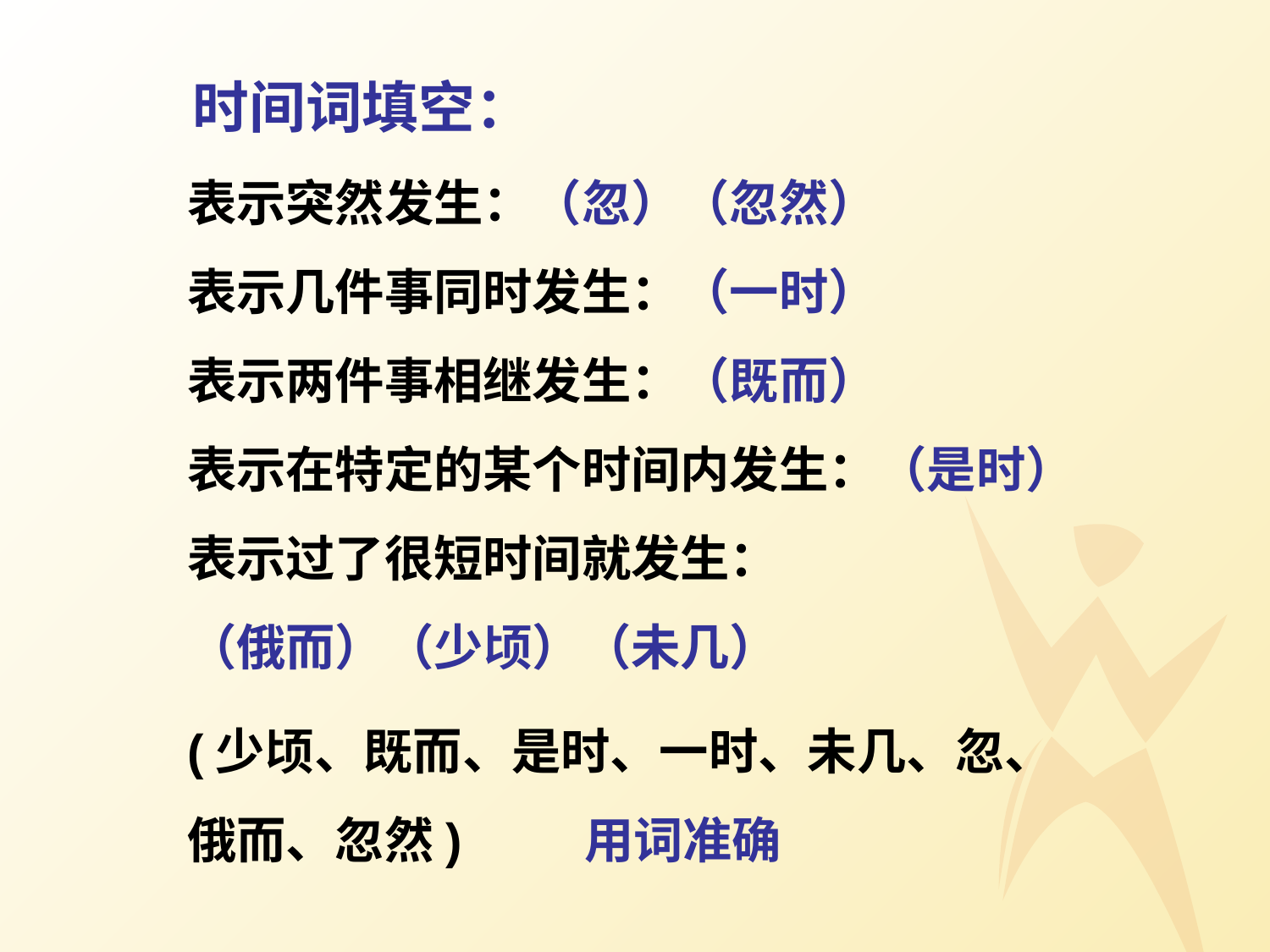

时间词填空：
表示突然发生：（忽）（忽然）
表示几件事同时发生：（一时）
表示两件事相继发生：（既而）
表示在特定的某个时间内发生：（是时）
表示过了很短时间就发生：
（俄而）（少顷）（未几）
(少顷、既而、是时、一时、未几、忽、
俄而、忽然)        用词准确